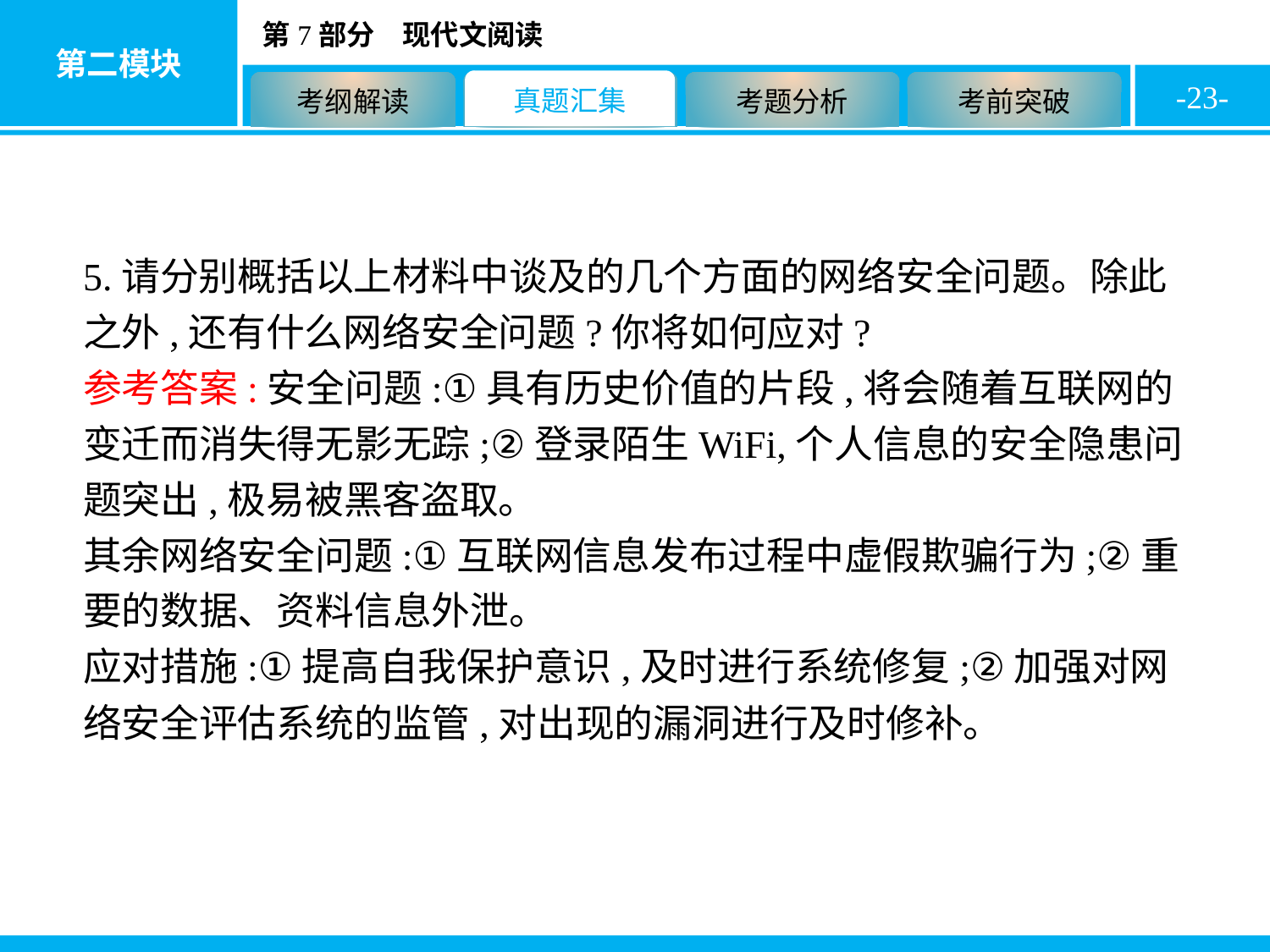

-23-
5.请分别概括以上材料中谈及的几个方面的网络安全问题。除此之外,还有什么网络安全问题?你将如何应对?
参考答案:安全问题:①具有历史价值的片段,将会随着互联网的变迁而消失得无影无踪;②登录陌生WiFi,个人信息的安全隐患问题突出,极易被黑客盗取。
其余网络安全问题:①互联网信息发布过程中虚假欺骗行为;②重要的数据、资料信息外泄。
应对措施:①提高自我保护意识,及时进行系统修复;②加强对网络安全评估系统的监管,对出现的漏洞进行及时修补。